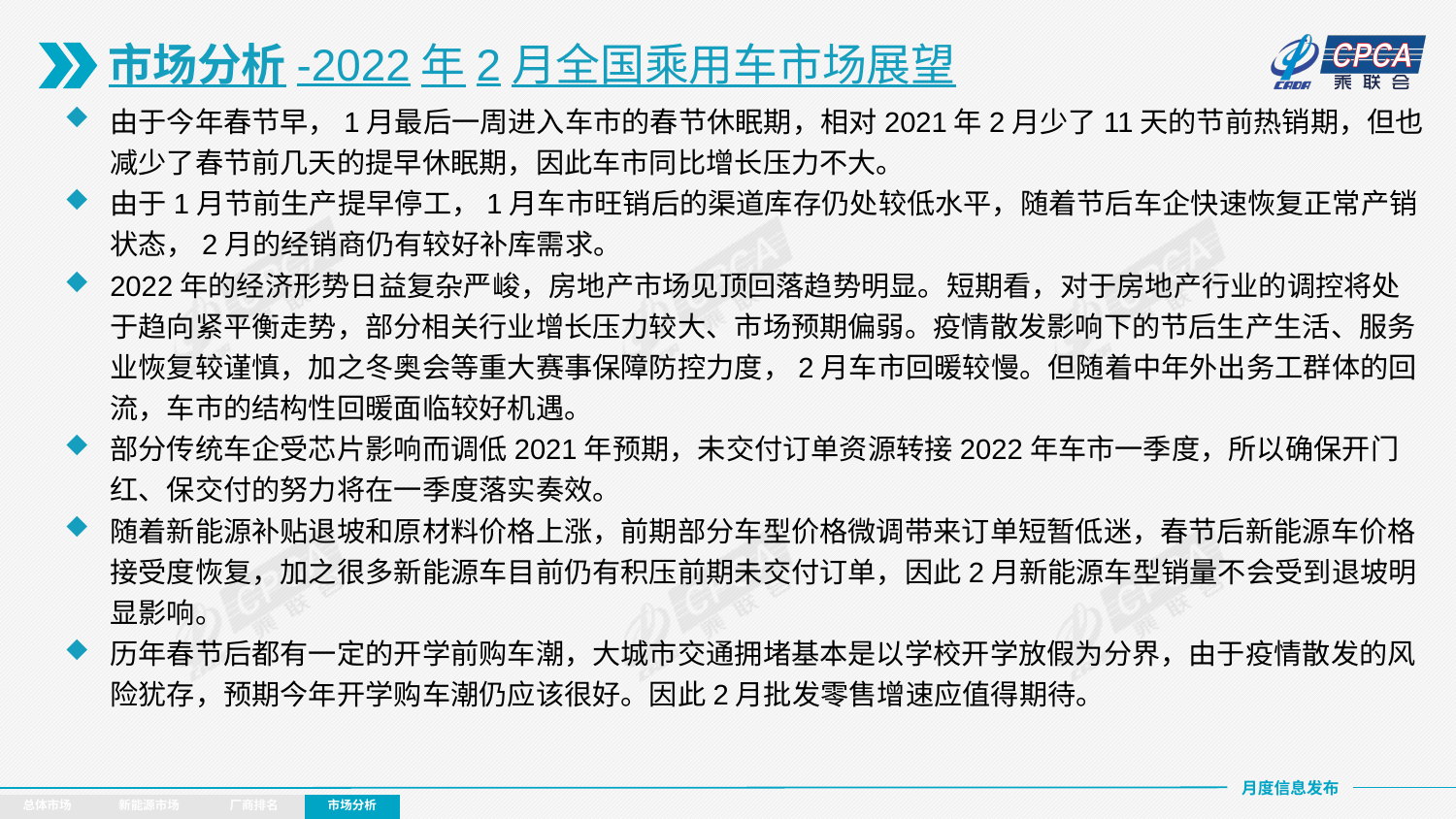

市场分析-2022年2月全国乘用车市场展望
由于今年春节早，1月最后一周进入车市的春节休眠期，相对2021年2月少了11天的节前热销期，但也减少了春节前几天的提早休眠期，因此车市同比增长压力不大。
由于1月节前生产提早停工，1月车市旺销后的渠道库存仍处较低水平，随着节后车企快速恢复正常产销状态，2月的经销商仍有较好补库需求。
2022年的经济形势日益复杂严峻，房地产市场见顶回落趋势明显。短期看，对于房地产行业的调控将处于趋向紧平衡走势，部分相关行业增长压力较大、市场预期偏弱。疫情散发影响下的节后生产生活、服务业恢复较谨慎，加之冬奥会等重大赛事保障防控力度，2月车市回暖较慢。但随着中年外出务工群体的回流，车市的结构性回暖面临较好机遇。
部分传统车企受芯片影响而调低2021年预期，未交付订单资源转接2022年车市一季度，所以确保开门红、保交付的努力将在一季度落实奏效。
随着新能源补贴退坡和原材料价格上涨，前期部分车型价格微调带来订单短暂低迷，春节后新能源车价格接受度恢复，加之很多新能源车目前仍有积压前期未交付订单，因此2月新能源车型销量不会受到退坡明显影响。
历年春节后都有一定的开学前购车潮，大城市交通拥堵基本是以学校开学放假为分界，由于疫情散发的风险犹存，预期今年开学购车潮仍应该很好。因此2月批发零售增速应值得期待。
15